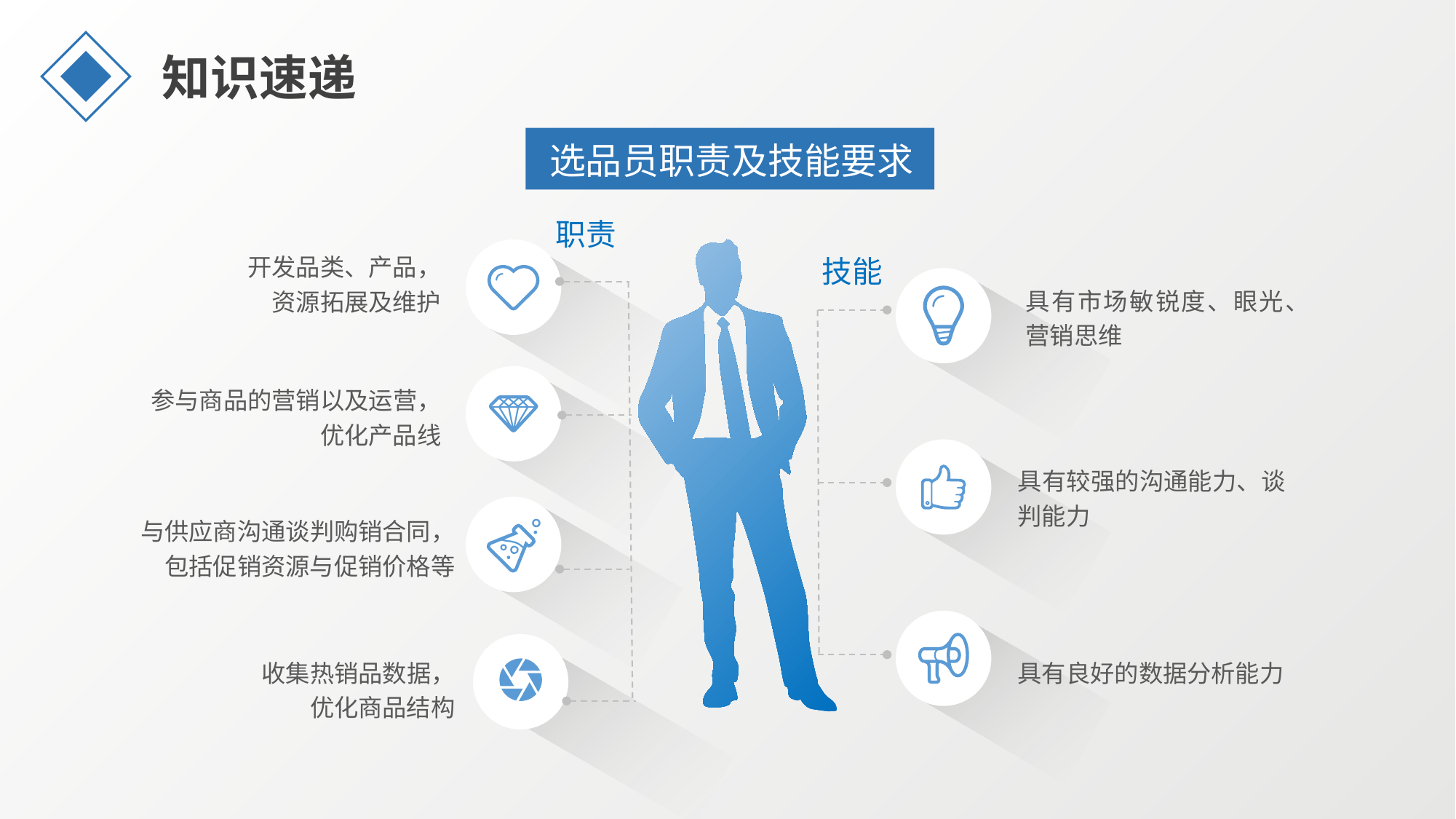

知识速递

选品员职责及技能要求
职责

开发品类、产品，
资源拓展及维护
技能

具有市场敏锐度、眼光、营销思维

参与商品的营销以及运营，
优化产品线

具有较强的沟通能力、谈判能力

与供应商沟通谈判购销合同，包括促销资源与促销价格等

收集热销品数据，
优化商品结构
具有良好的数据分析能力